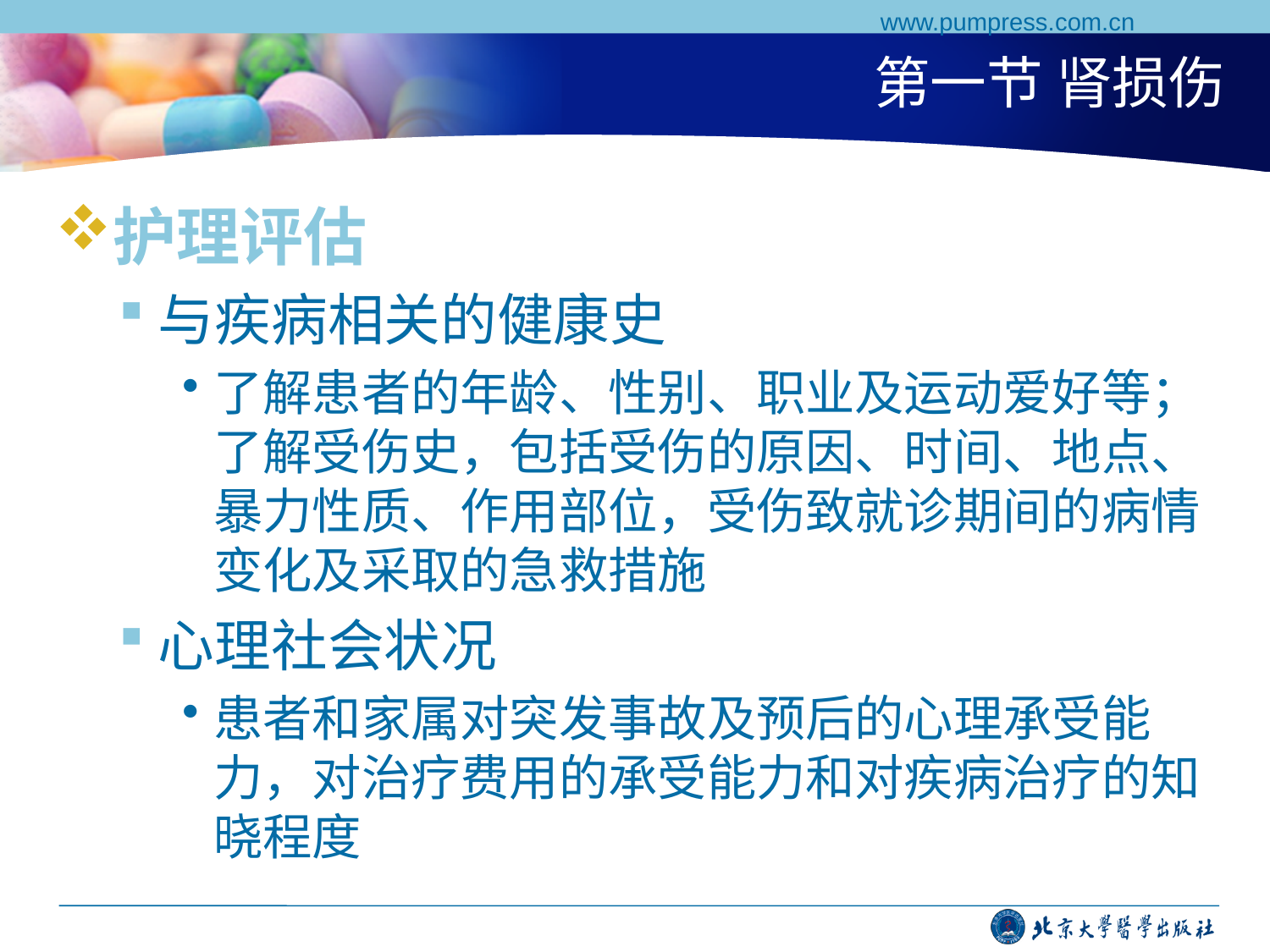

www.pumpress.com.cn
# 第一节 肾损伤
护理评估
与疾病相关的健康史
了解患者的年龄、性别、职业及运动爱好等；了解受伤史，包括受伤的原因、时间、地点、暴力性质、作用部位，受伤致就诊期间的病情变化及采取的急救措施
心理社会状况
患者和家属对突发事故及预后的心理承受能力，对治疗费用的承受能力和对疾病治疗的知晓程度